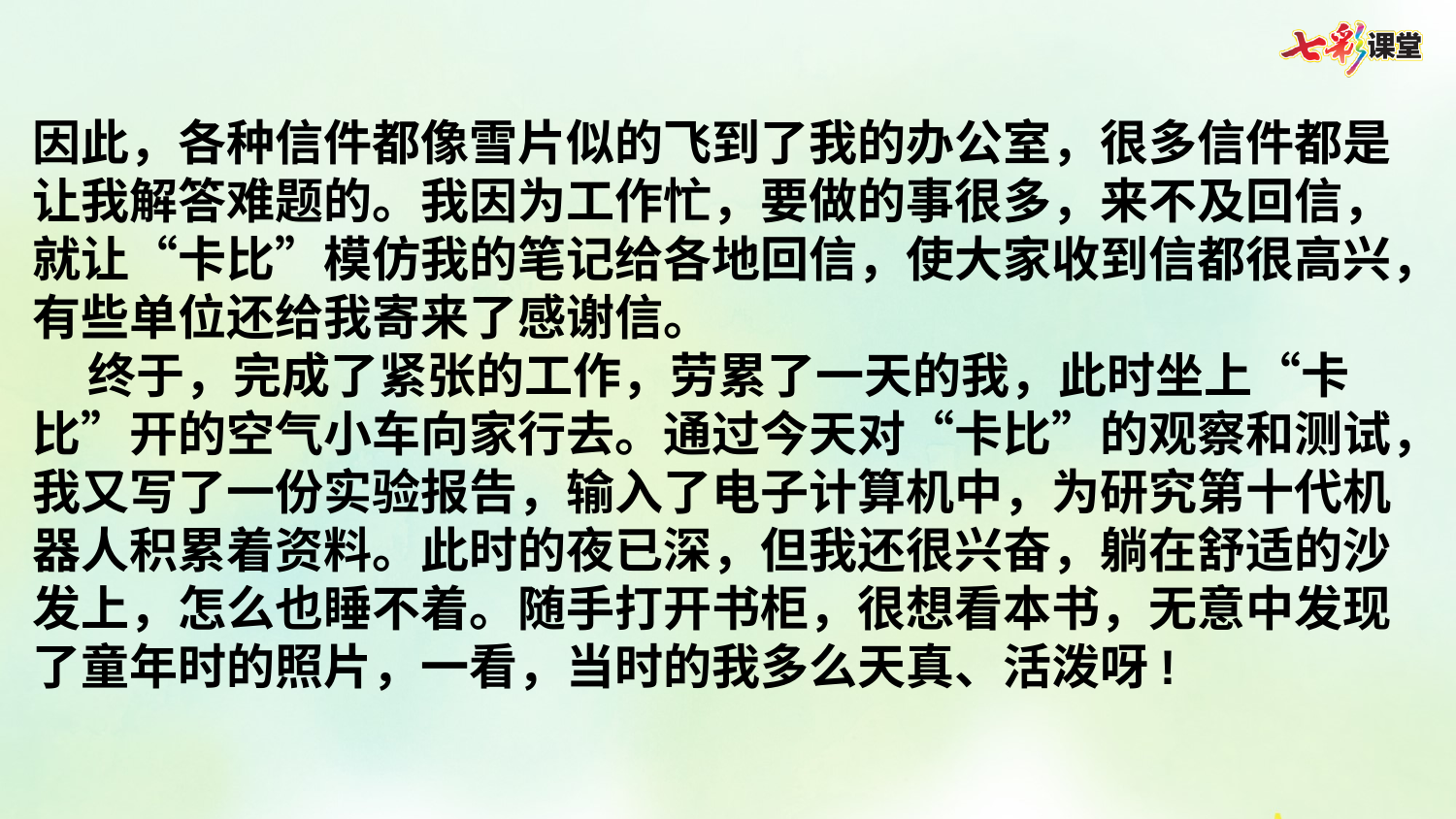

因此，各种信件都像雪片似的飞到了我的办公室，很多信件都是让我解答难题的。我因为工作忙，要做的事很多，来不及回信，就让“卡比”模仿我的笔记给各地回信，使大家收到信都很高兴，有些单位还给我寄来了感谢信。
    终于，完成了紧张的工作，劳累了一天的我，此时坐上“卡比”开的空气小车向家行去。通过今天对“卡比”的观察和测试，我又写了一份实验报告，输入了电子计算机中，为研究第十代机器人积累着资料。此时的夜已深，但我还很兴奋，躺在舒适的沙发上，怎么也睡不着。随手打开书柜，很想看本书，无意中发现了童年时的照片，一看，当时的我多么天真、活泼呀!